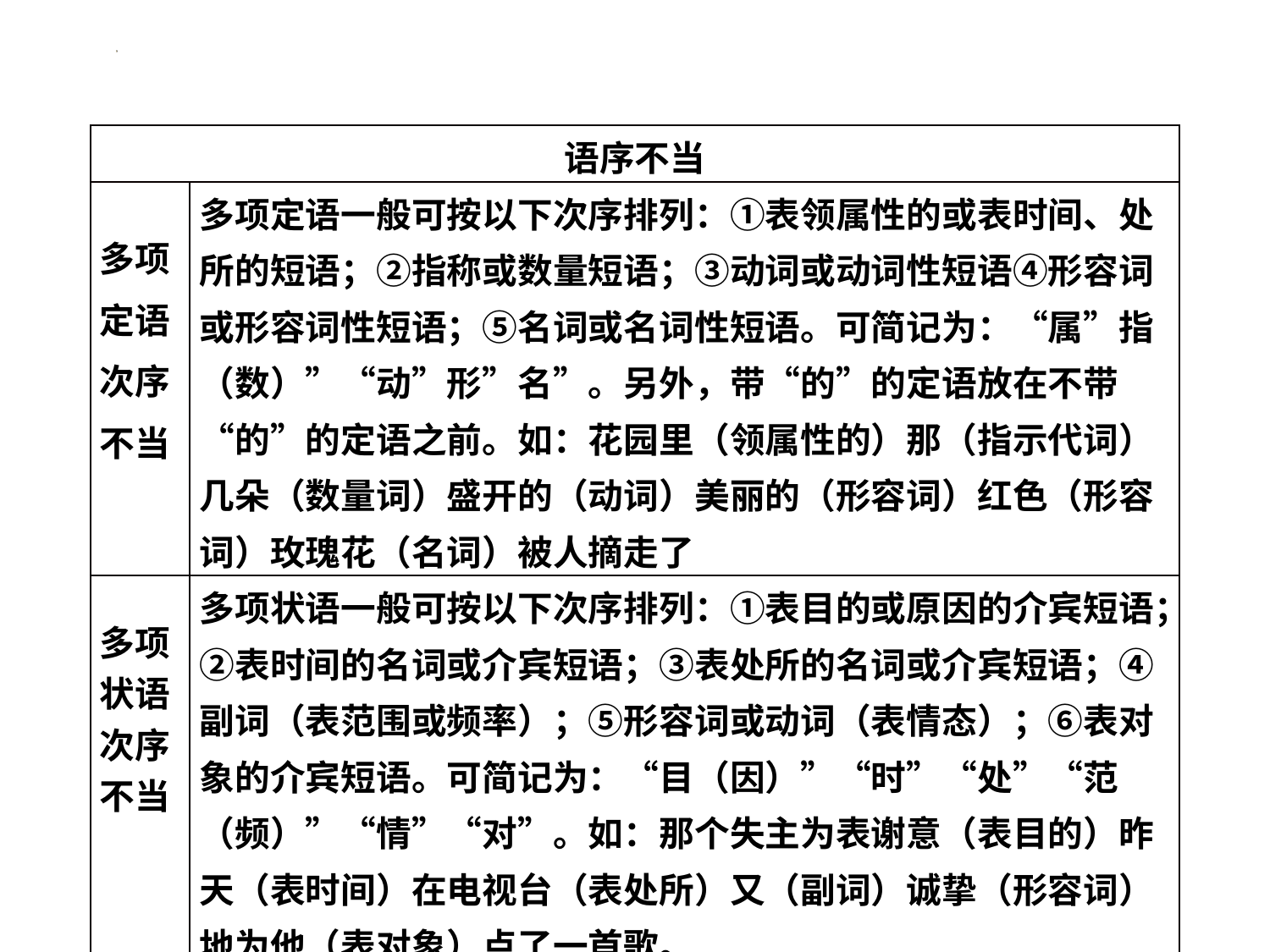

| 语序不当 |  |
| --- | --- |
| 多项定语次序不当 | 多项定语一般可按以下次序排列：①表领属性的或表时间、处所的短语；②指称或数量短语；③动词或动词性短语④形容词或形容词性短语；⑤名词或名词性短语。可简记为：“属”指（数）”“动”形”名”。另外，带“的”的定语放在不带“的”的定语之前。如：花园里（领属性的）那（指示代词）几朵（数量词）盛开的（动词）美丽的（形容词）红色（形容词）玫瑰花（名词）被人摘走了 |
| 多项状语次序不当 | 多项状语一般可按以下次序排列：①表目的或原因的介宾短语；②表时间的名词或介宾短语；③表处所的名词或介宾短语；④副词（表范围或频率）；⑤形容词或动词（表情态）；⑥表对象的介宾短语。可简记为：“目（因）”“时”“处”“范（频）”“情”“对”。如：那个失主为表谢意（表目的）昨天（表时间）在电视台（表处所）又（副词）诚挚（形容词）地为他（表对象）点了一首歌。 |